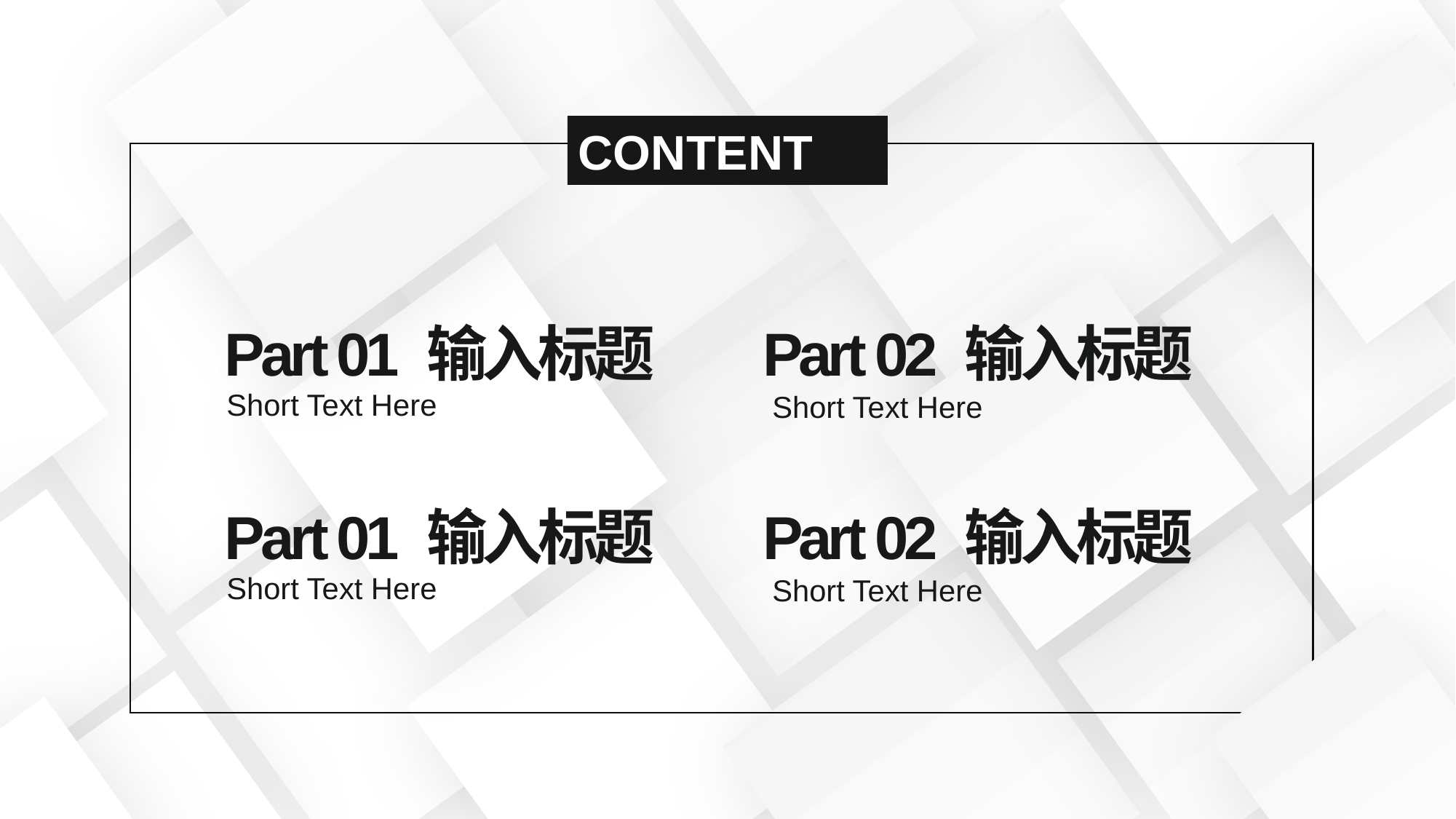

行业PPT模板http://www.1ppt.com/hangye/

CONTENT

Part 01 输入标题
Part 02 输入标题

Short Text Here
Short Text Here

Part 01 输入标题
Part 02 输入标题

Short Text Here
Short Text Here